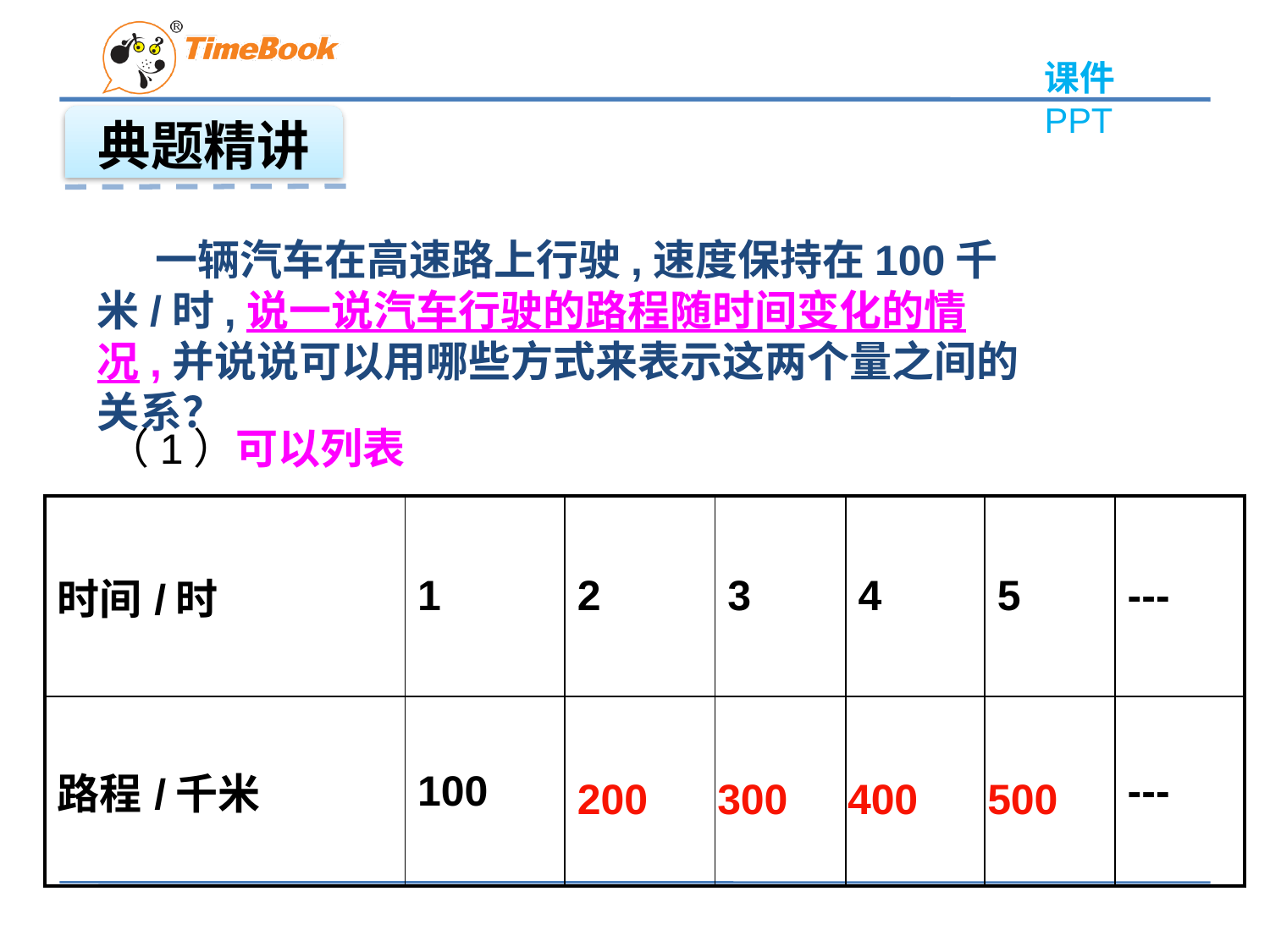

典题精讲

     一辆汽车在高速路上行驶,速度保持在100千米/时,说一说汽车行驶的路程随时间变化的情况,并说说可以用哪些方式来表示这两个量之间的关系？

（1）可以列表
| 时间/时 | 1 | 2 | 3 | 4 | 5 | --- |
| --- | --- | --- | --- | --- | --- | --- |
| 路程/千米 | 100 |  |  |  |  | --- |
200
300
400
500